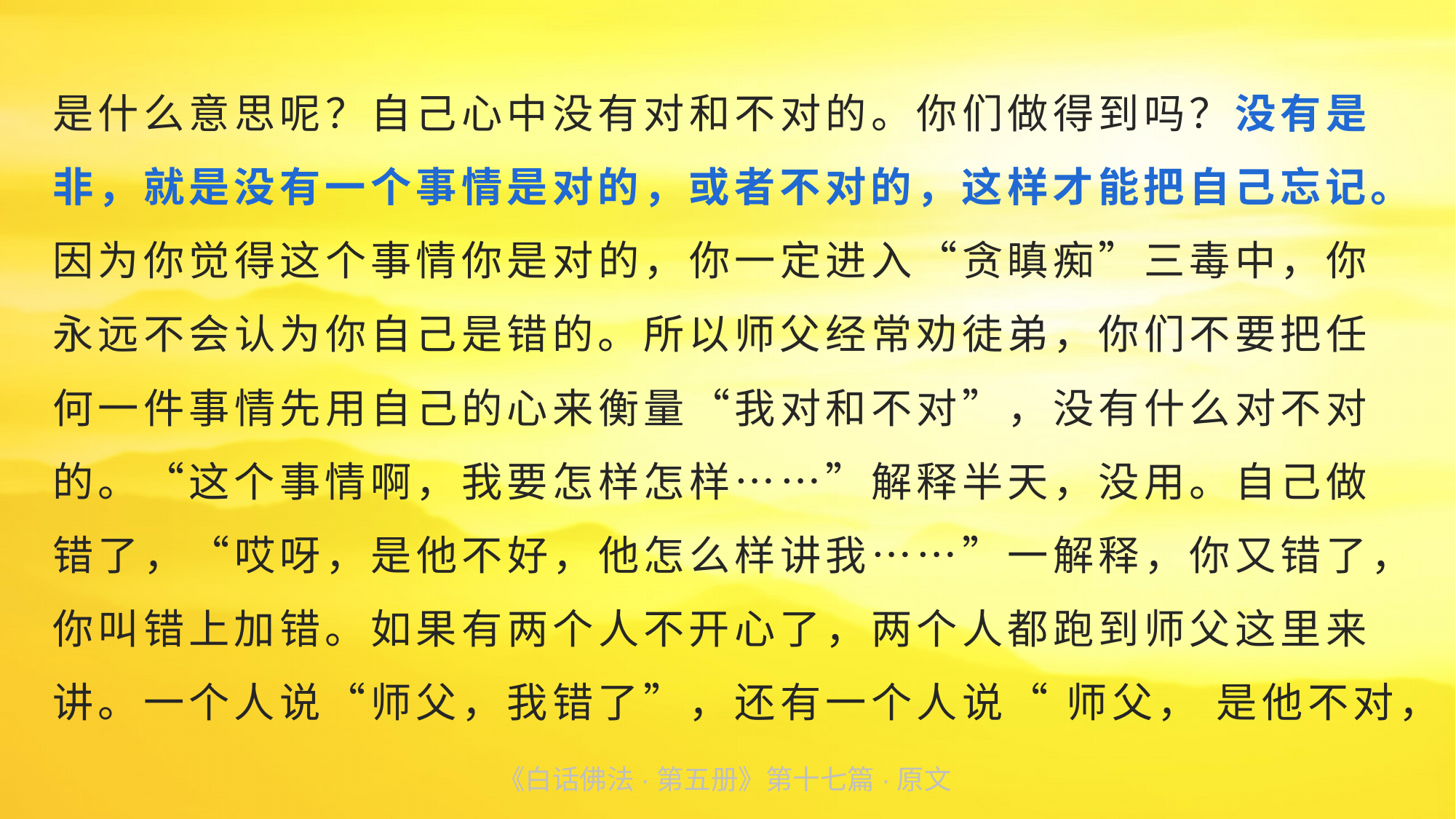

是什么意思呢？自己心中没有对和不对的。你们做得到吗？没有是非，就是没有一个事情是对的，或者不对的，这样才能把自己忘记。因为你觉得这个事情你是对的，你一定进入“贪瞋痴”三毒中，你永远不会认为你自己是错的。所以师父经常劝徒弟，你们不要把任何一件事情先用自己的心来衡量“我对和不对”，没有什么对不对的。“这个事情啊，我要怎样怎样……”解释半天，没用。自己做错了，“哎呀，是他不好，他怎么样讲我……”一解释，你又错了，你叫错上加错。如果有两个人不开心了，两个人都跑到师父这里来讲。一个人说“师父，我错了”，还有一个人说“ 师父， 是他不对，
《白话佛法·第五册》第十七篇·原文